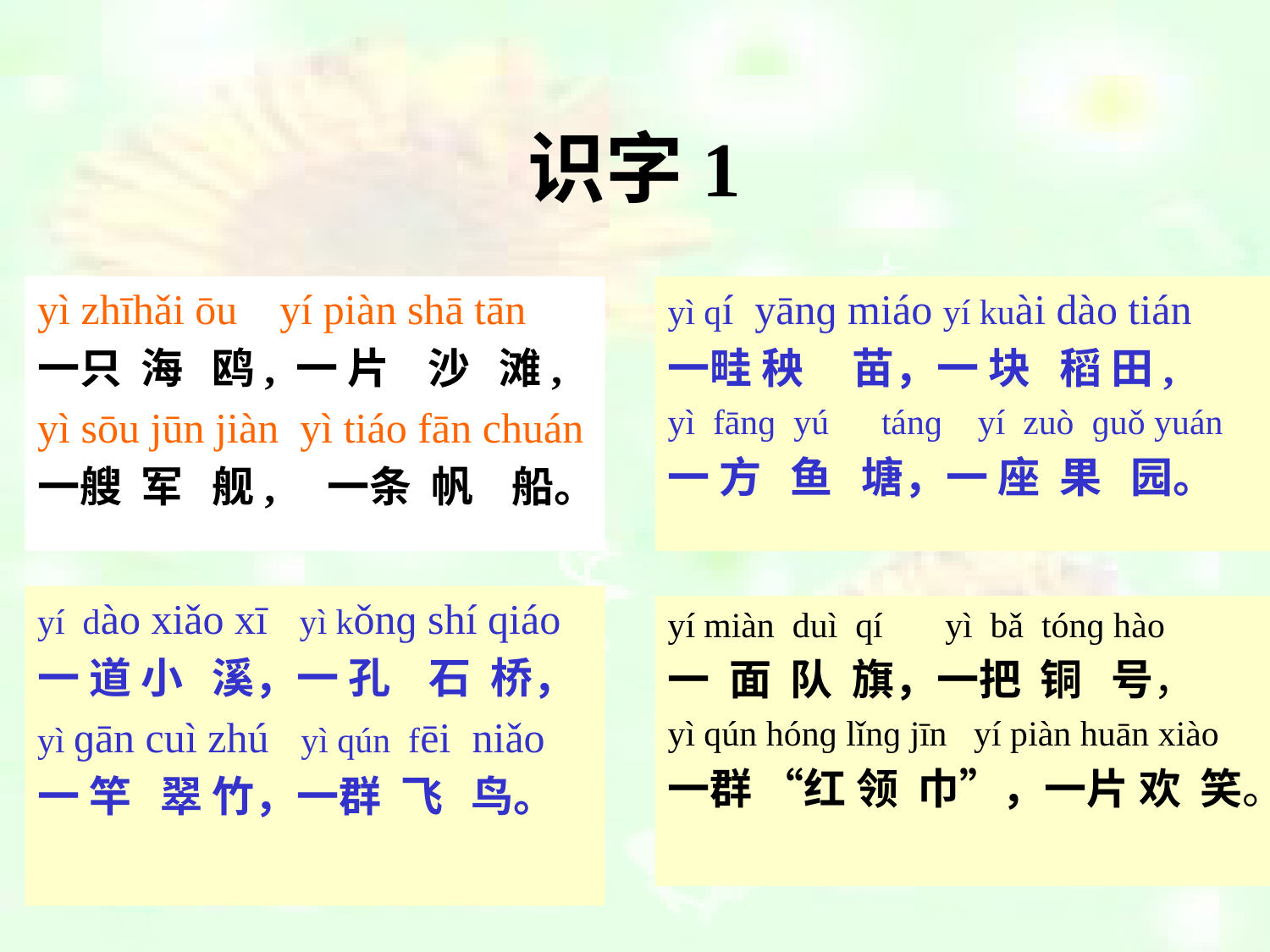

# 识字1

yì zhīhǎi ōu    yí piàn shā tān
一只  海   鸥, 一 片    沙   滩,
yì sōu jūn jiàn  yì tiáo fān chuán
一艘  军   舰,    一条  帆    船。
yì qí  yānɡ miáo yí kuài dào tián
一畦 秧     苗，一 块   稻 田,
yì  fānɡ  yú　tánɡ    yí  zuò  ɡuǒ yuán
一 方   鱼   塘，一 座  果   园。

yí  dào xiǎo xī   yì kǒnɡ shí qiáo
一 道 小   溪，一 孔    石  桥，
yì ɡān cuì zhú   yì qún  fēi  niǎo
一 竿   翠 竹，一群  飞   鸟。
yí miàn  duì  qí       yì  bǎ  tónɡ hào
一  面  队  旗，一把  铜   号，
yì qún hónɡ lǐnɡ jīn   yí piàn huān xiào
一群 “红 领  巾”，一片 欢  笑。